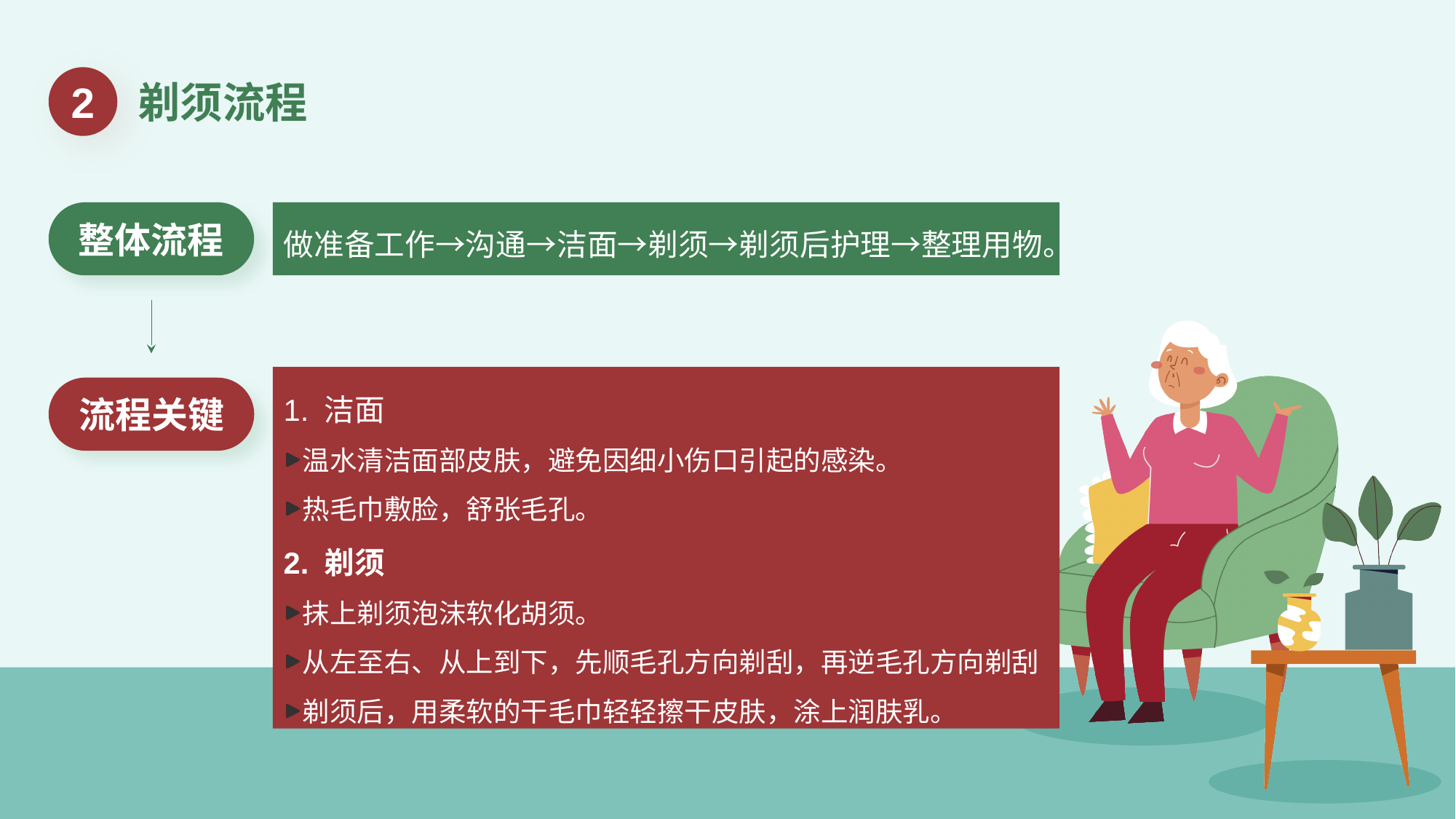

2
剃须流程
做准备工作→沟通→洁面→剃须→剃须后护理→整理用物。
整体流程
1. 洁面
温水清洁面部皮肤，避免因细小伤口引起的感染。
热毛巾敷脸，舒张毛孔。
2. 剃须
抹上剃须泡沫软化胡须。
从左至右、从上到下，先顺毛孔方向剃刮，再逆毛孔方向剃刮
剃须后，用柔软的干毛巾轻轻擦干皮肤，涂上润肤乳。

流程关键